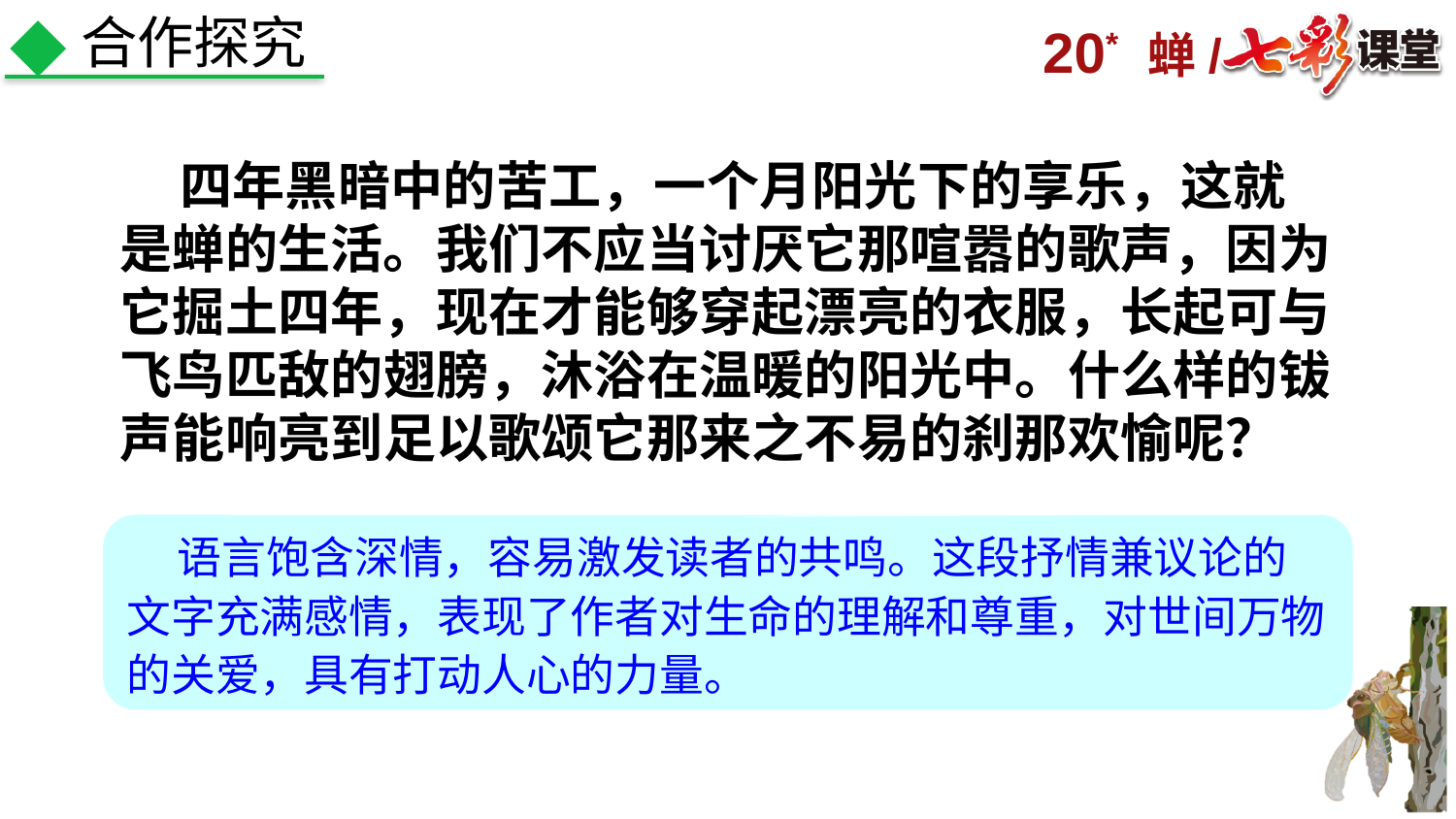

合作探究

    四年黑暗中的苦工，一个月阳光下的享乐，这就是蝉的生活。我们不应当讨厌它那喧嚣的歌声，因为它掘土四年，现在才能够穿起漂亮的衣服，长起可与飞鸟匹敌的翅膀，沐浴在温暖的阳光中。什么样的钹声能响亮到足以歌颂它那来之不易的刹那欢愉呢？
    语言饱含深情，容易激发读者的共鸣。这段抒情兼议论的文字充满感情，表现了作者对生命的理解和尊重，对世间万物的关爱，具有打动人心的力量。